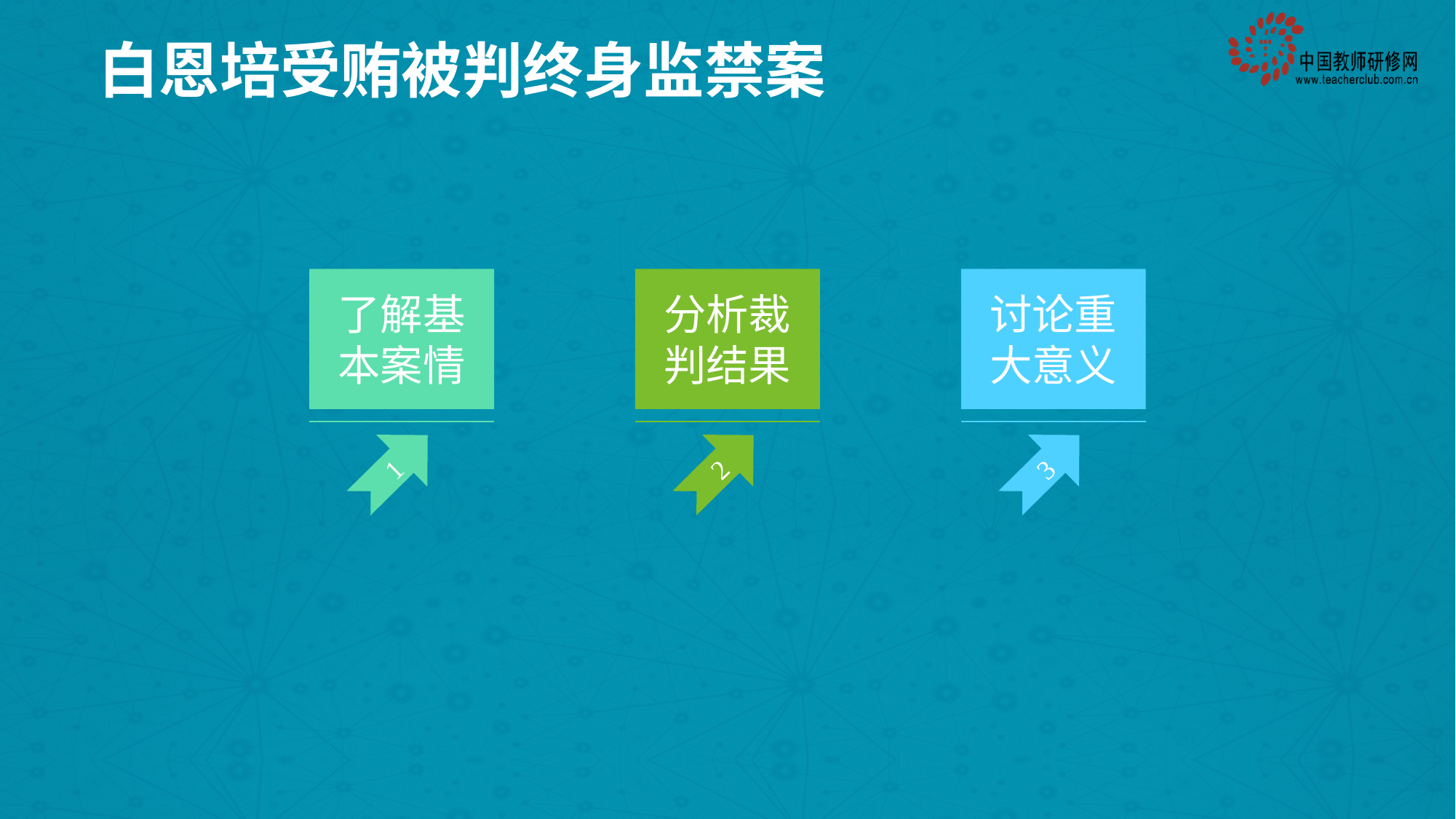

# 白恩培受贿被判终身监禁案
了解基本案情
1
分析裁判结果
2
讨论重大意义
3